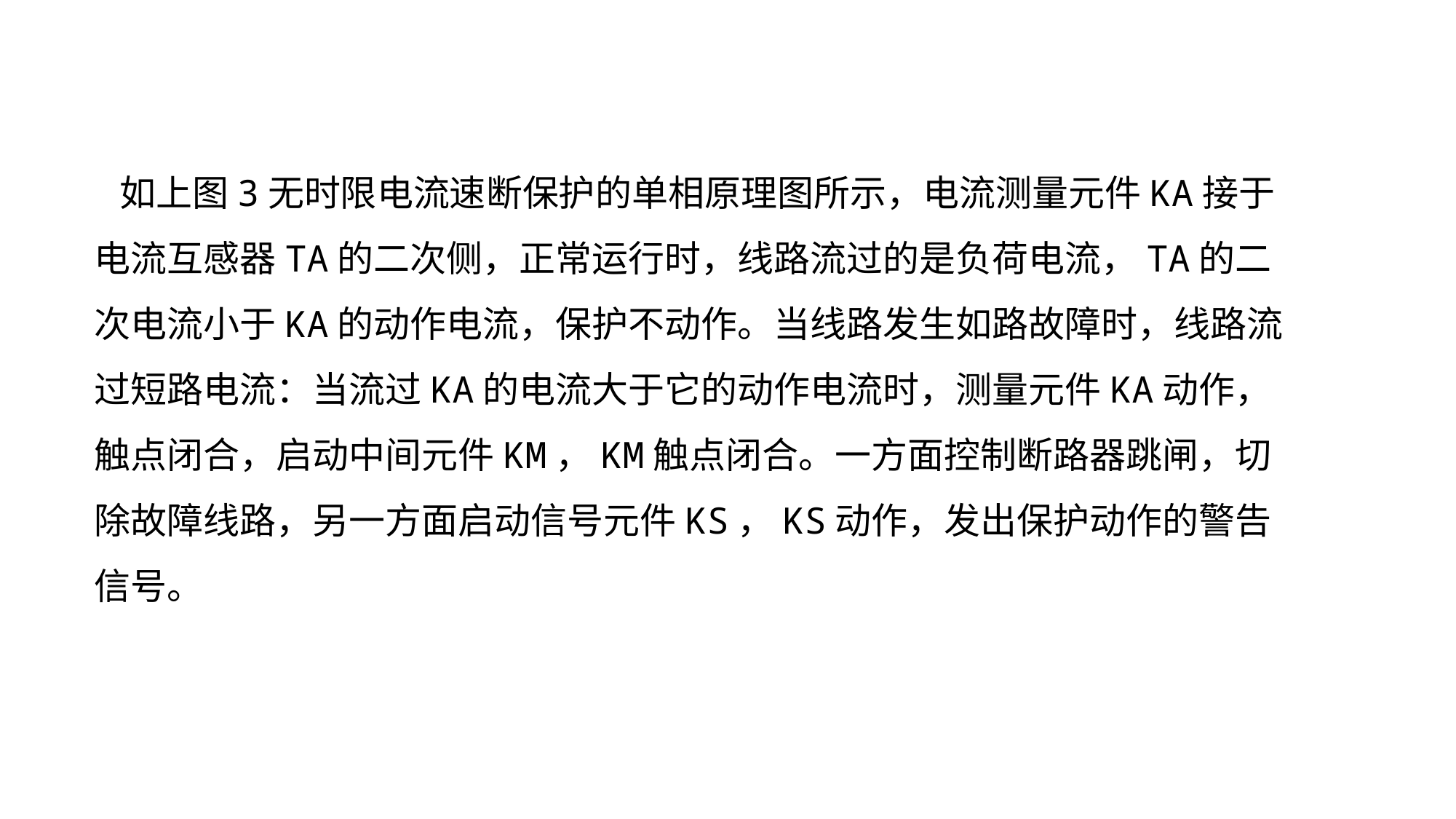

如上图3无时限电流速断保护的单相原理图所示，电流测量元件KA接于电流互感器TA的二次侧，正常运行时，线路流过的是负荷电流，TA的二次电流小于KA的动作电流，保护不动作。当线路发生如路故障时，线路流过短路电流：当流过KA的电流大于它的动作电流时，测量元件KA动作，触点闭合，启动中间元件KM，KM触点闭合。一方面控制断路器跳闸，切除故障线路，另一方面启动信号元件KS，KS动作，发出保护动作的警告信号。